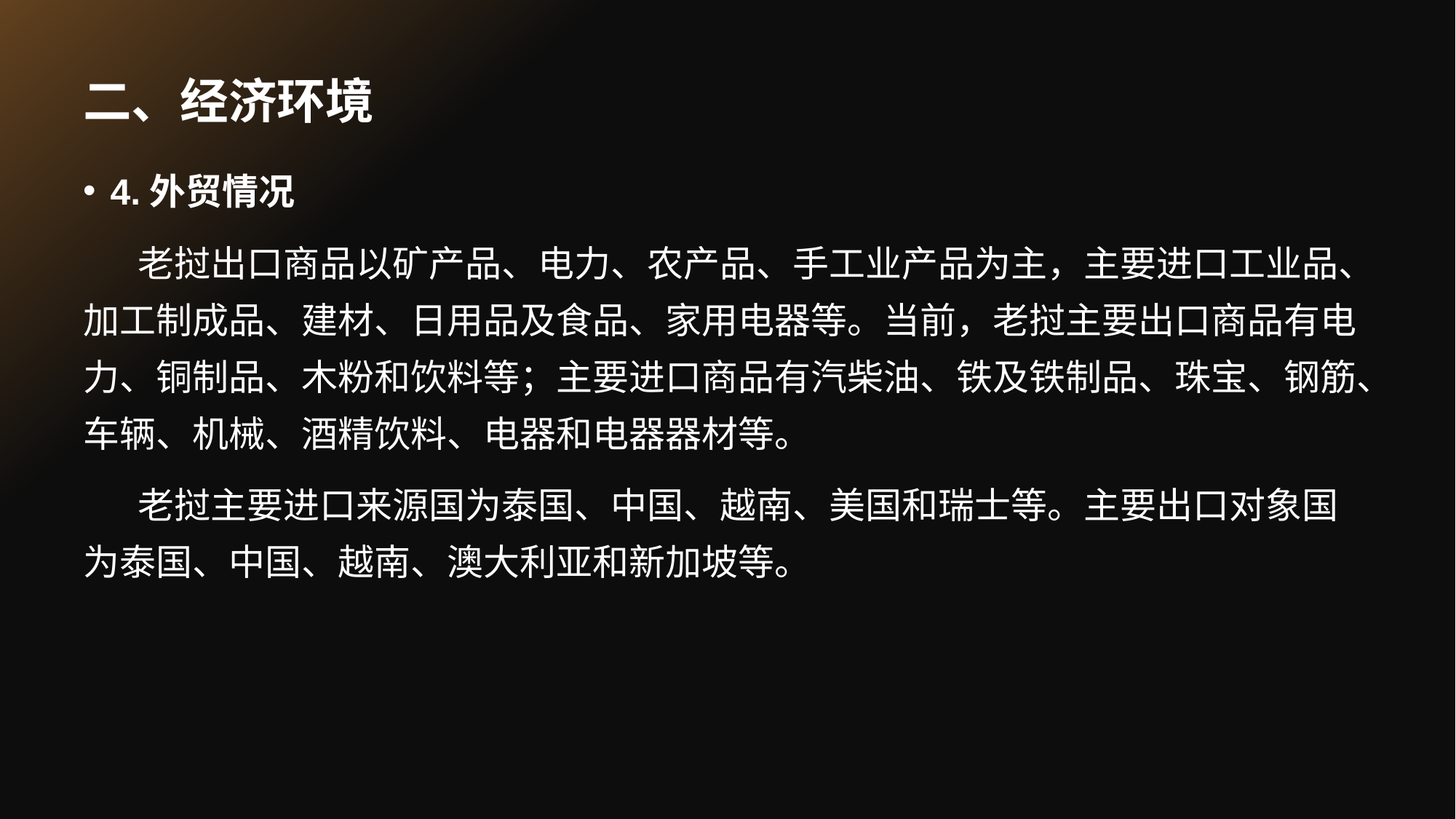

# 二、经济环境
4.外贸情况
老挝出口商品以矿产品、电力、农产品、手工业产品为主，主要进口工业品、加工制成品、建材、日用品及食品、家用电器等。当前，老挝主要出口商品有电力、铜制品、木粉和饮料等；主要进口商品有汽柴油、铁及铁制品、珠宝、钢筋、车辆、机械、酒精饮料、电器和电器器材等。
老挝主要进口来源国为泰国、中国、越南、美国和瑞士等。主要出口对象国为泰国、中国、越南、澳大利亚和新加坡等。